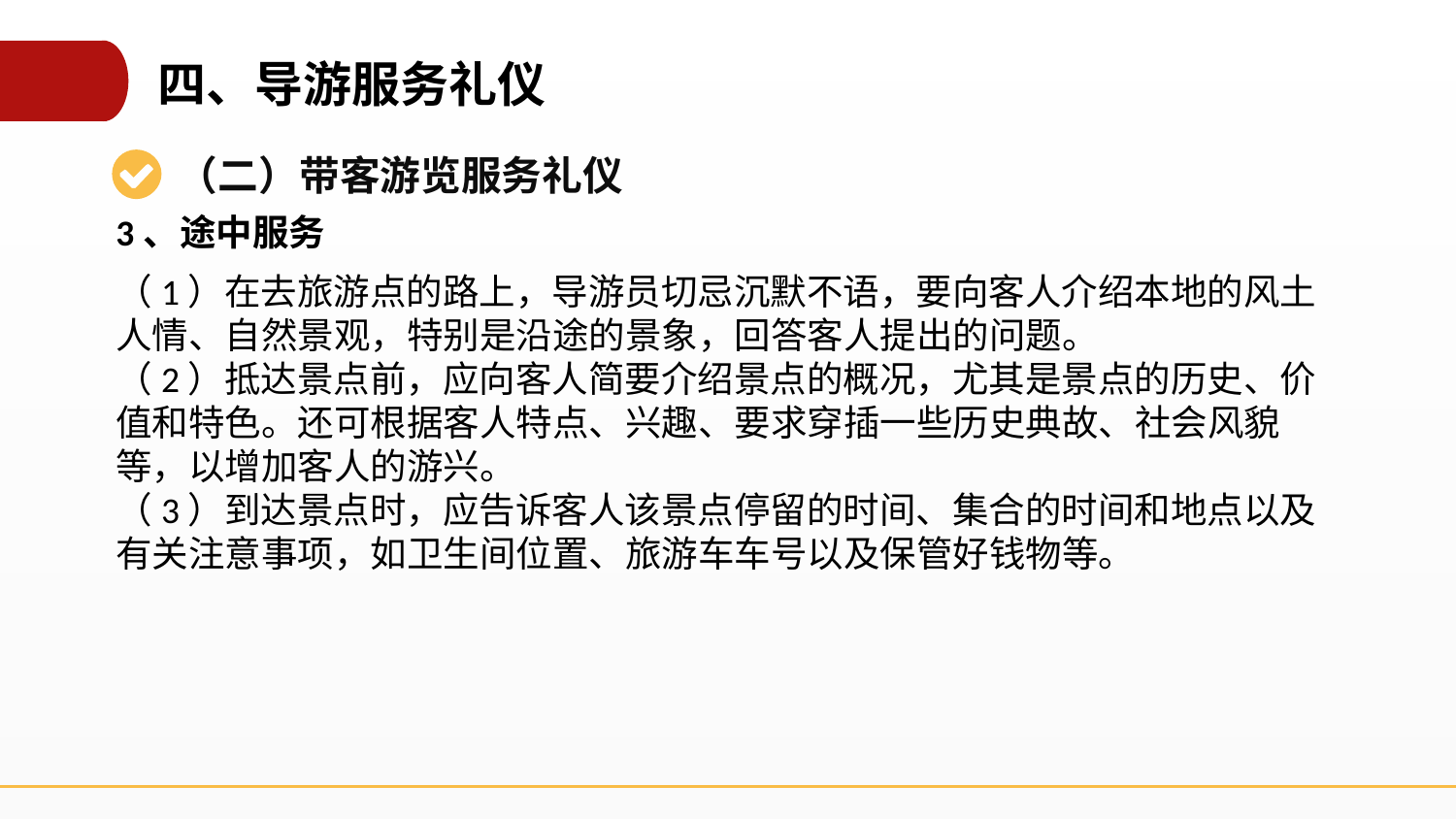

四、导游服务礼仪

（二）带客游览服务礼仪
3、途中服务
（1）在去旅游点的路上，导游员切忌沉默不语，要向客人介绍本地的风土人情、自然景观，特别是沿途的景象，回答客人提出的问题。
（2）抵达景点前，应向客人简要介绍景点的概况，尤其是景点的历史、价值和特色。还可根据客人特点、兴趣、要求穿插一些历史典故、社会风貌等，以增加客人的游兴。
（3）到达景点时，应告诉客人该景点停留的时间、集合的时间和地点以及有关注意事项，如卫生间位置、旅游车车号以及保管好钱物等。